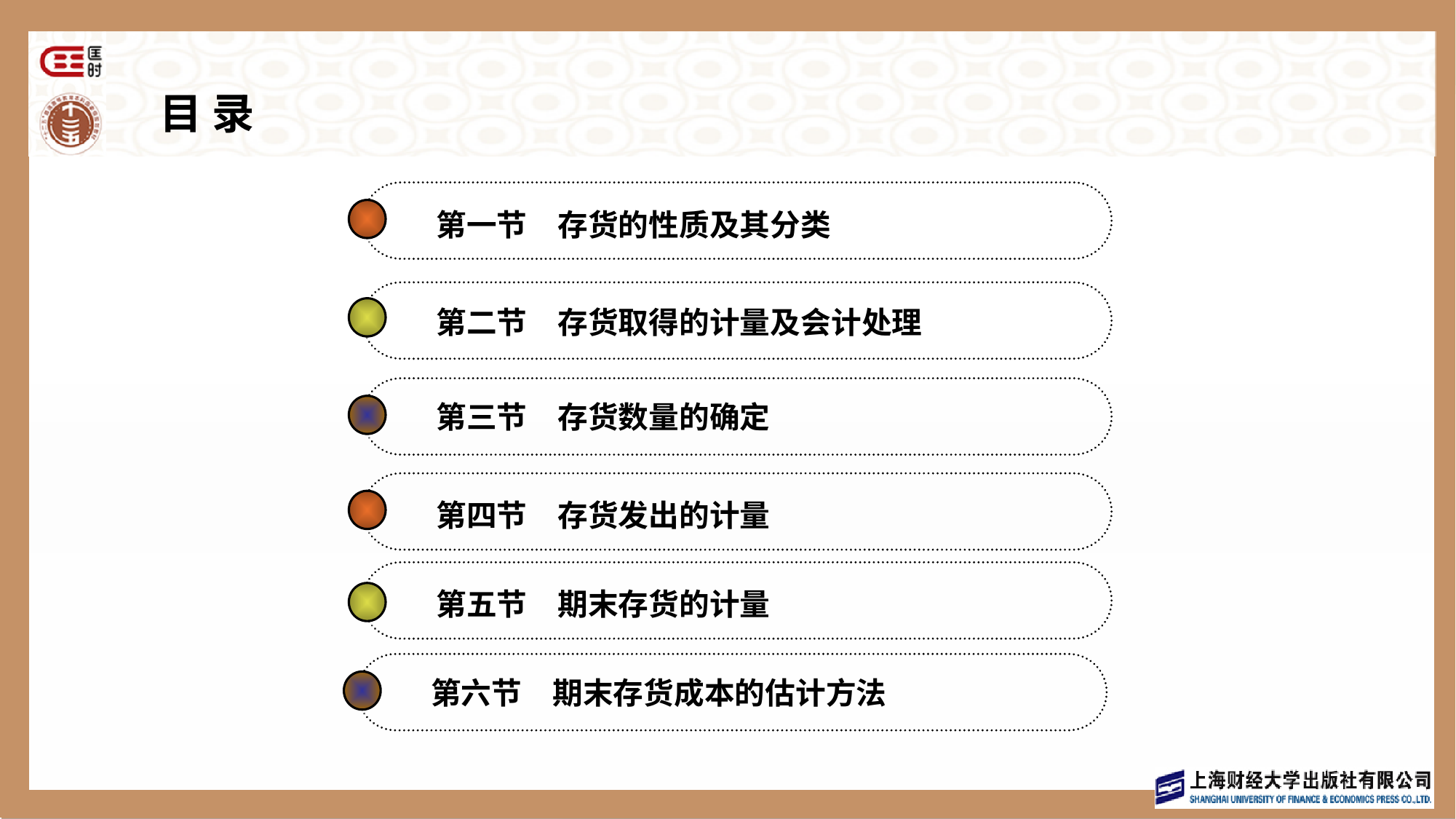

目 录

第一节　存货的性质及其分类

第二节　存货取得的计量及会计处理

第三节　存货数量的确定

第四节　存货发出的计量

第五节　期末存货的计量

第六节　期末存货成本的估计方法